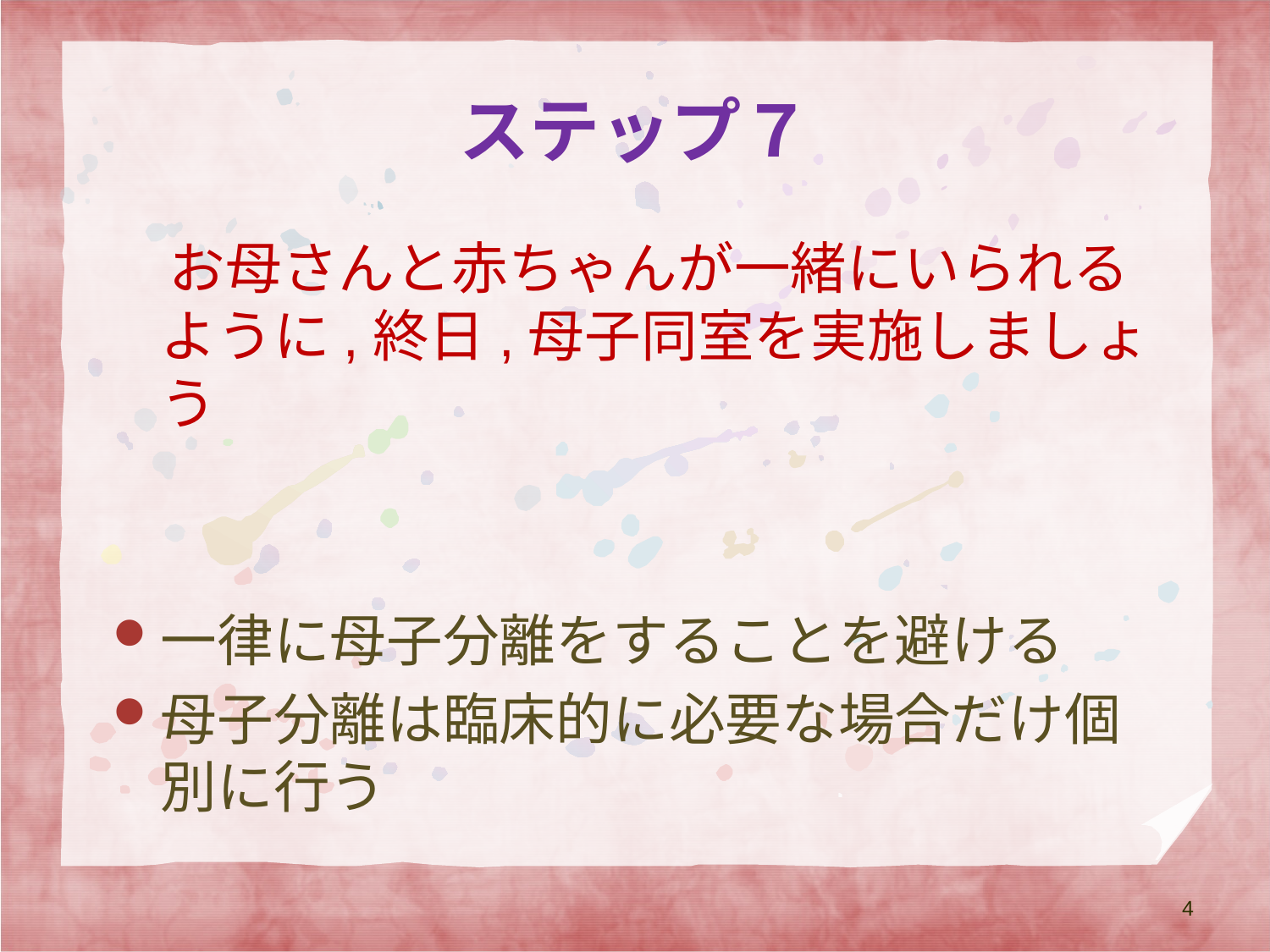

# ステップ７
　お母さんと赤ちゃんが一緒にいられるように,終日,母子同室を実施しましょう

一律に母子分離をすることを避ける
母子分離は臨床的に必要な場合だけ個別に行う
4